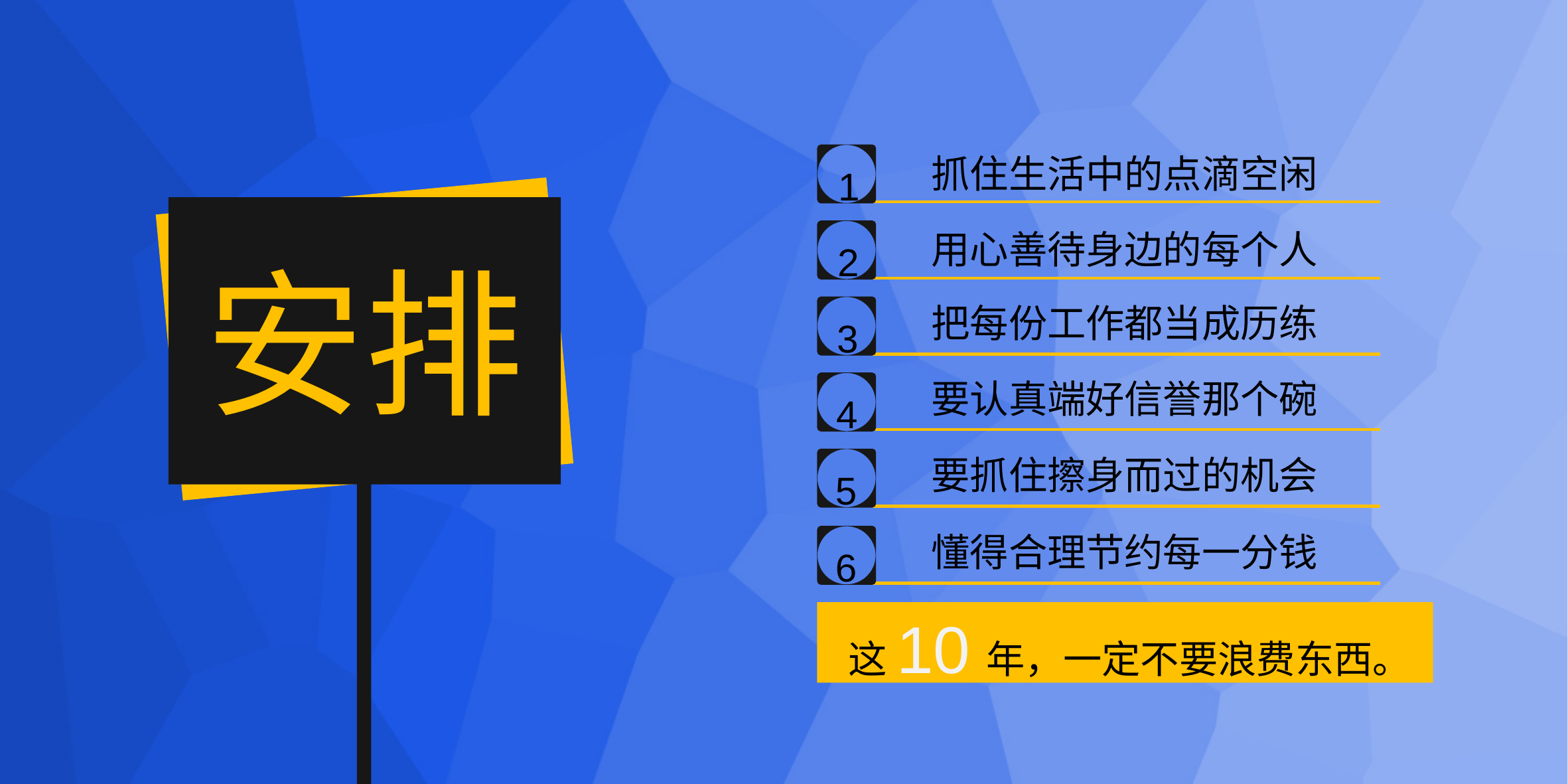

1

抓住生活中的点滴空闲
2
用心善待身边的每个人

安排
3
把每份工作都当成历练

4
要认真端好信誉那个碗

5
要抓住擦身而过的机会

6
懂得合理节约每一分钱

这10年，一定不要浪费东西。